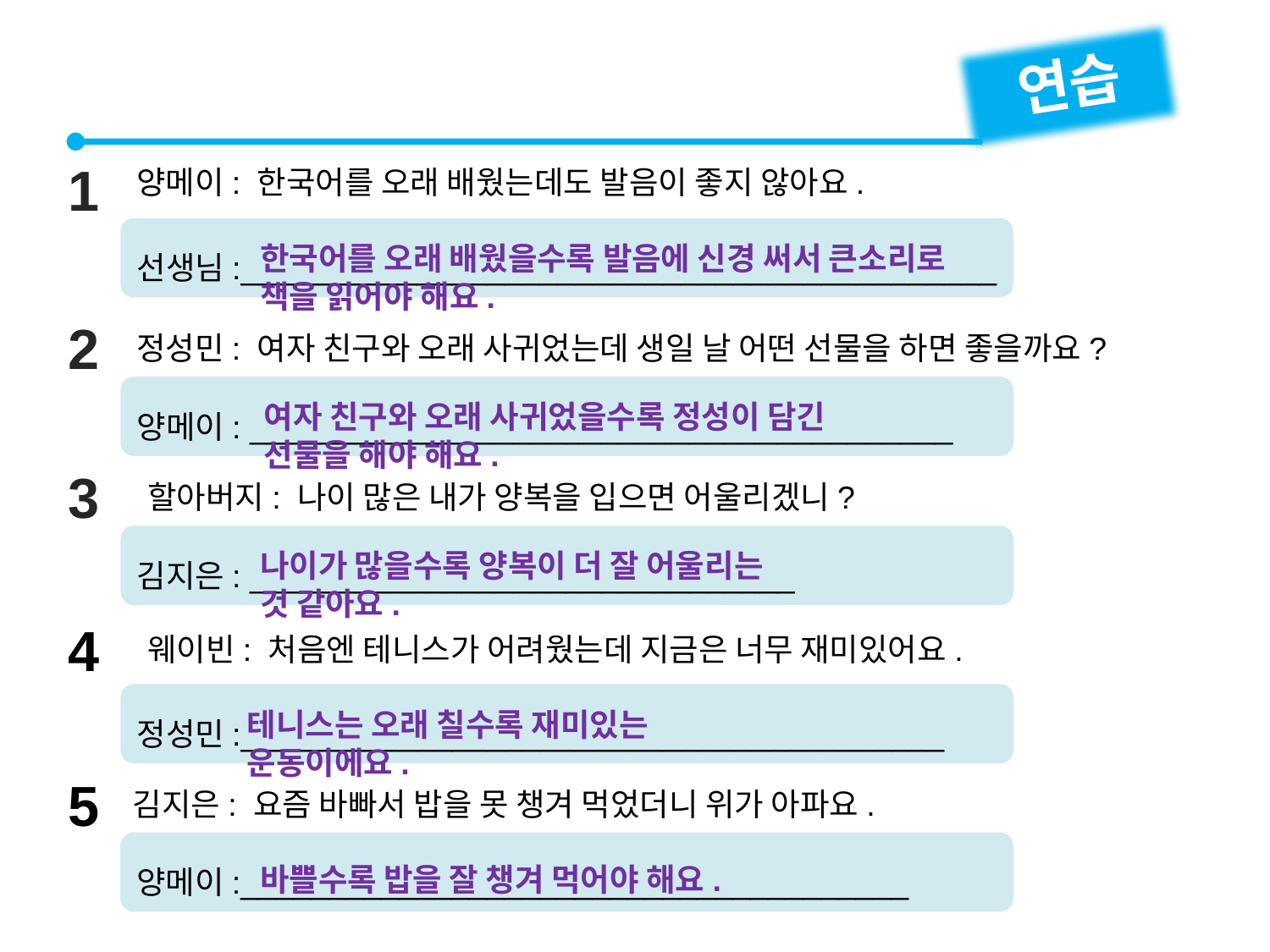

연습
1
양메이: 한국어를 오래 배웠는데도 발음이 좋지 않아요.
선생님:___________________________________________
한국어를 오래 배웠을수록 발음에 신경 써서 큰소리로 책을 읽어야 해요.
2
정성민: 여자 친구와 오래 사귀었는데 생일 날 어떤 선물을 하면 좋을까요?
양메이: ________________________________________
여자 친구와 오래 사귀었을수록 정성이 담긴 선물을 해야 해요.
3
할아버지: 나이 많은 내가 양복을 입으면 어울리겠니?
김지은: _______________________________
나이가 많을수록 양복이 더 잘 어울리는 것 같아요.
4
웨이빈: 처음엔 테니스가 어려웠는데 지금은 너무 재미있어요.
정성민:________________________________________
테니스는 오래 칠수록 재미있는 운동이에요.
5
김지은: 요즘 바빠서 밥을 못 챙겨 먹었더니 위가 아파요.
양메이:______________________________________
바쁠수록 밥을 잘 챙겨 먹어야 해요.